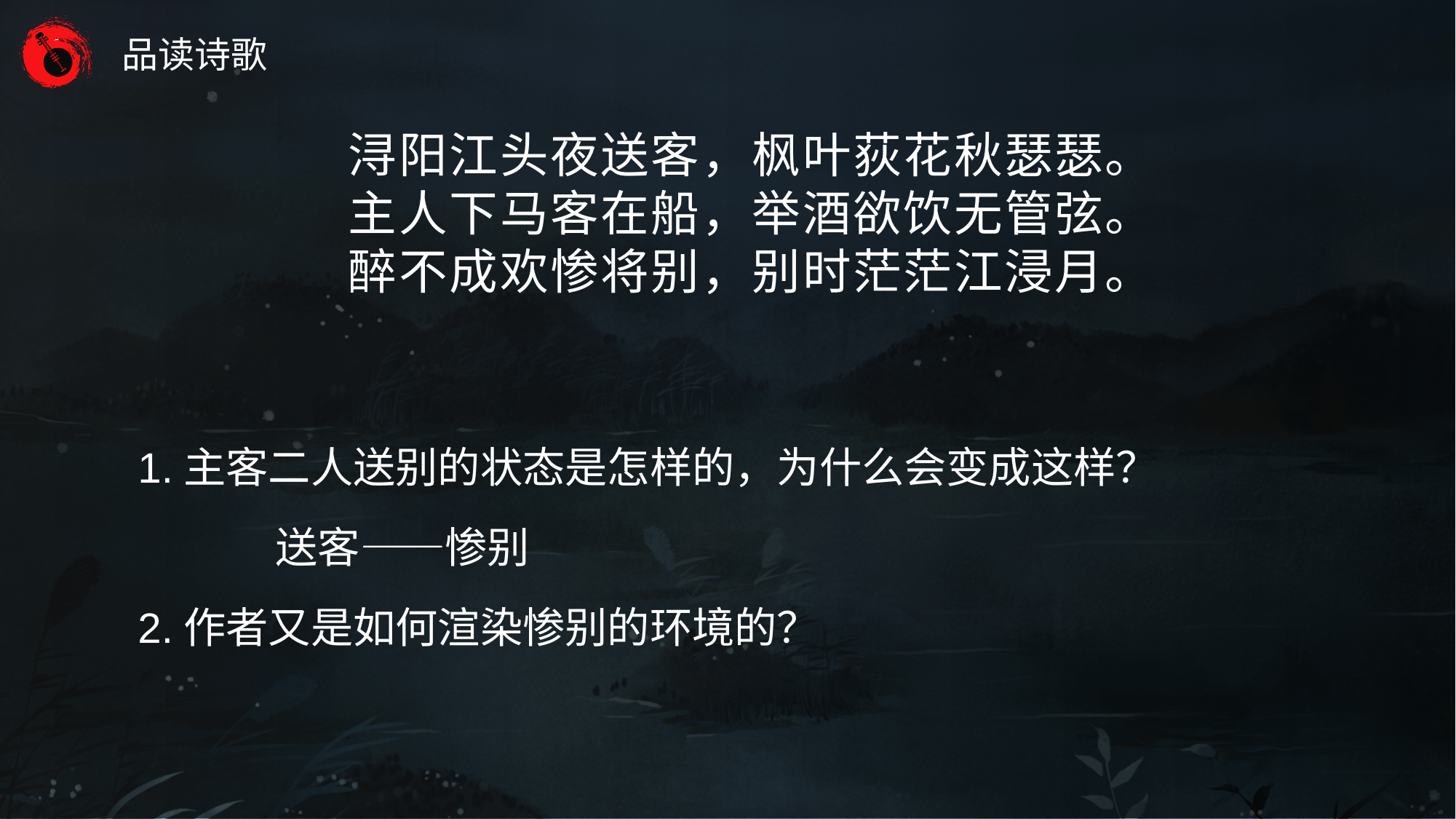

浔阳江头夜送客，枫叶荻花秋瑟瑟。
主人下马客在船，举酒欲饮无管弦。
醉不成欢惨将别，别时茫茫江浸月。
1.主客二人送别的状态是怎样的，为什么会变成这样？
送客——惨别
2.作者又是如何渲染惨别的环境的？